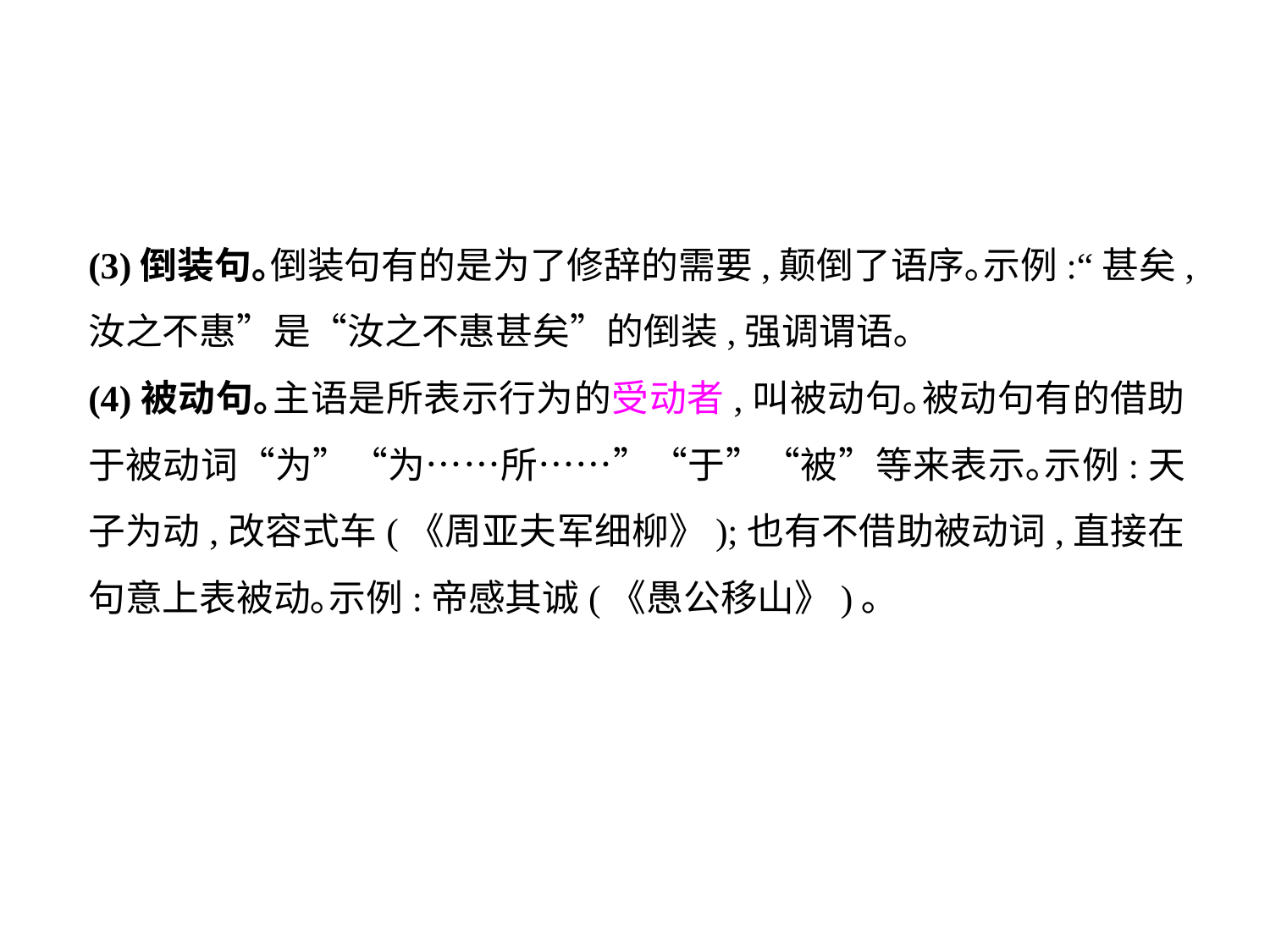

(3)倒装句｡倒装句有的是为了修辞的需要,颠倒了语序｡示例:“甚矣,汝之不惠”是“汝之不惠甚矣”的倒装,强调谓语｡
(4)被动句｡主语是所表示行为的受动者,叫被动句｡被动句有的借助于被动词“为”“为……所……”“于”“被”等来表示｡示例:天子为动,改容式车(《周亚夫军细柳》);也有不借助被动词,直接在句意上表被动｡示例:帝感其诚(《愚公移山》)｡